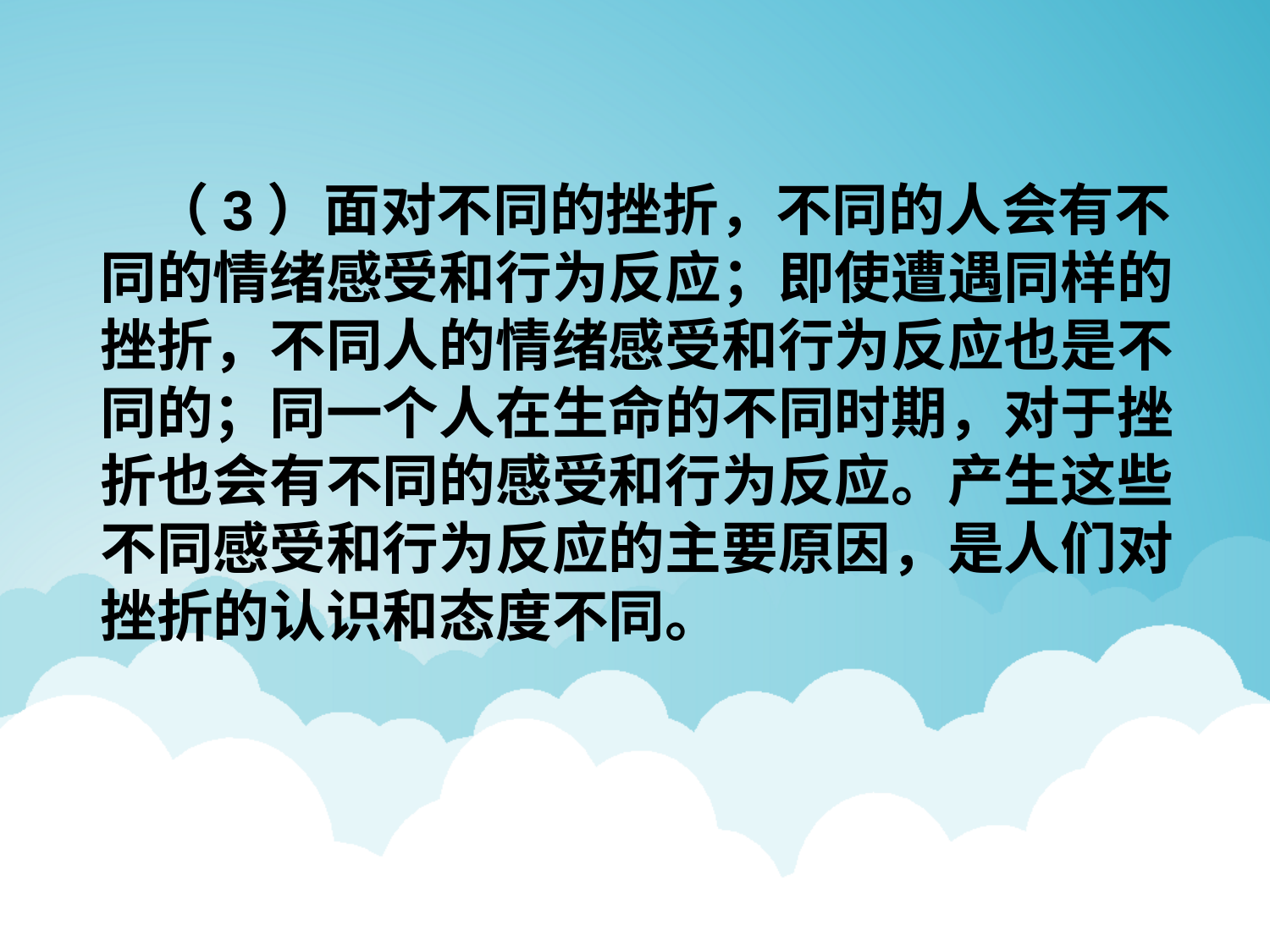

（3）面对不同的挫折，不同的人会有不同的情绪感受和行为反应；即使遭遇同样的挫折，不同人的情绪感受和行为反应也是不同的；同一个人在生命的不同时期，对于挫折也会有不同的感受和行为反应。产生这些不同感受和行为反应的主要原因，是人们对挫折的认识和态度不同。